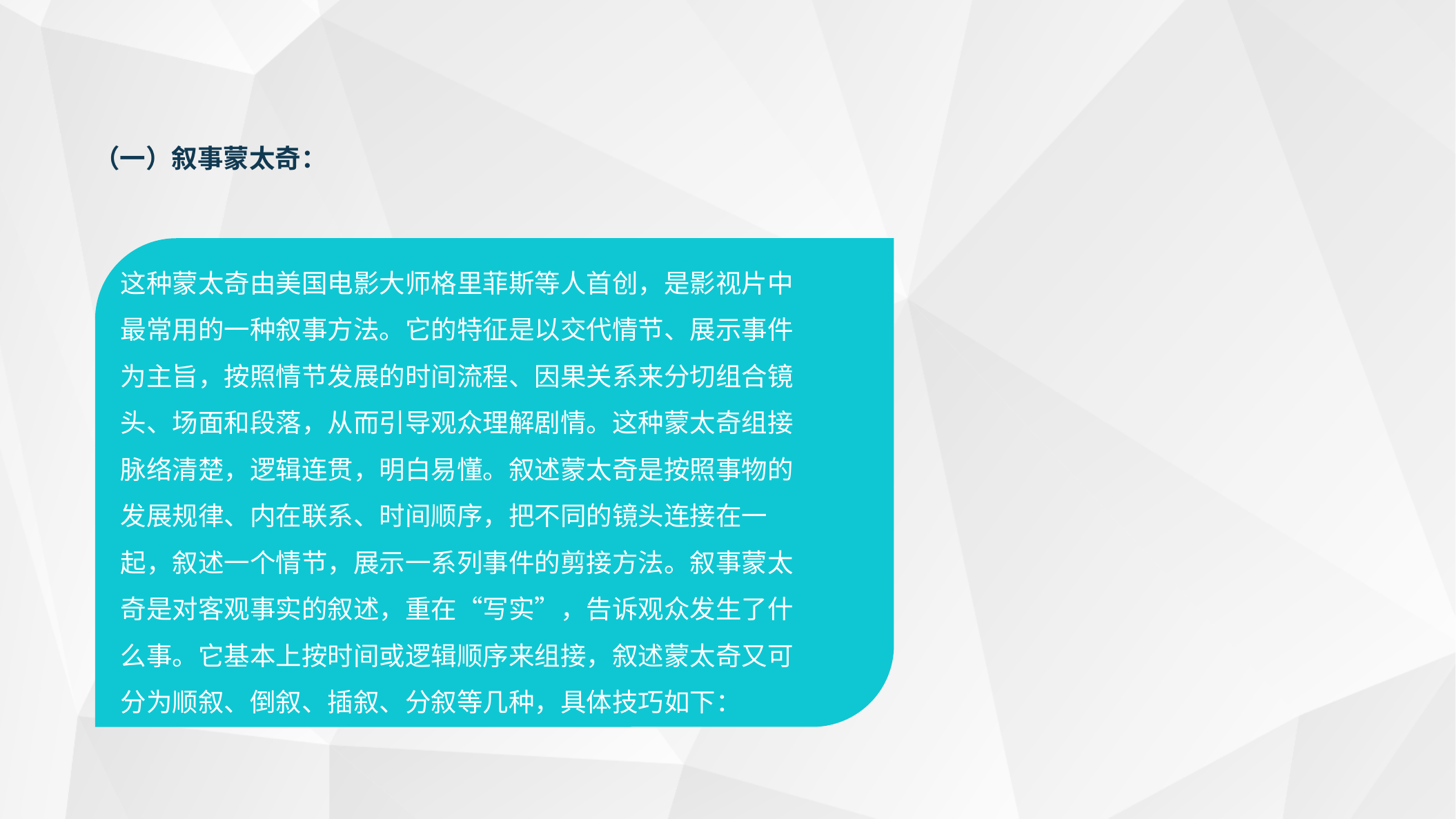

（一）叙事蒙太奇：

这种蒙太奇由美国电影大师格里菲斯等人首创，是影视片中最常用的一种叙事方法。它的特征是以交代情节、展示事件为主旨，按照情节发展的时间流程、因果关系来分切组合镜头、场面和段落，从而引导观众理解剧情。这种蒙太奇组接脉络清楚，逻辑连贯，明白易懂。叙述蒙太奇是按照事物的发展规律、内在联系、时间顺序，把不同的镜头连接在一起，叙述一个情节，展示一系列事件的剪接方法。叙事蒙太奇是对客观事实的叙述，重在“写实”，告诉观众发生了什么事。它基本上按时间或逻辑顺序来组接，叙述蒙太奇又可分为顺叙、倒叙、插叙、分叙等几种，具体技巧如下：